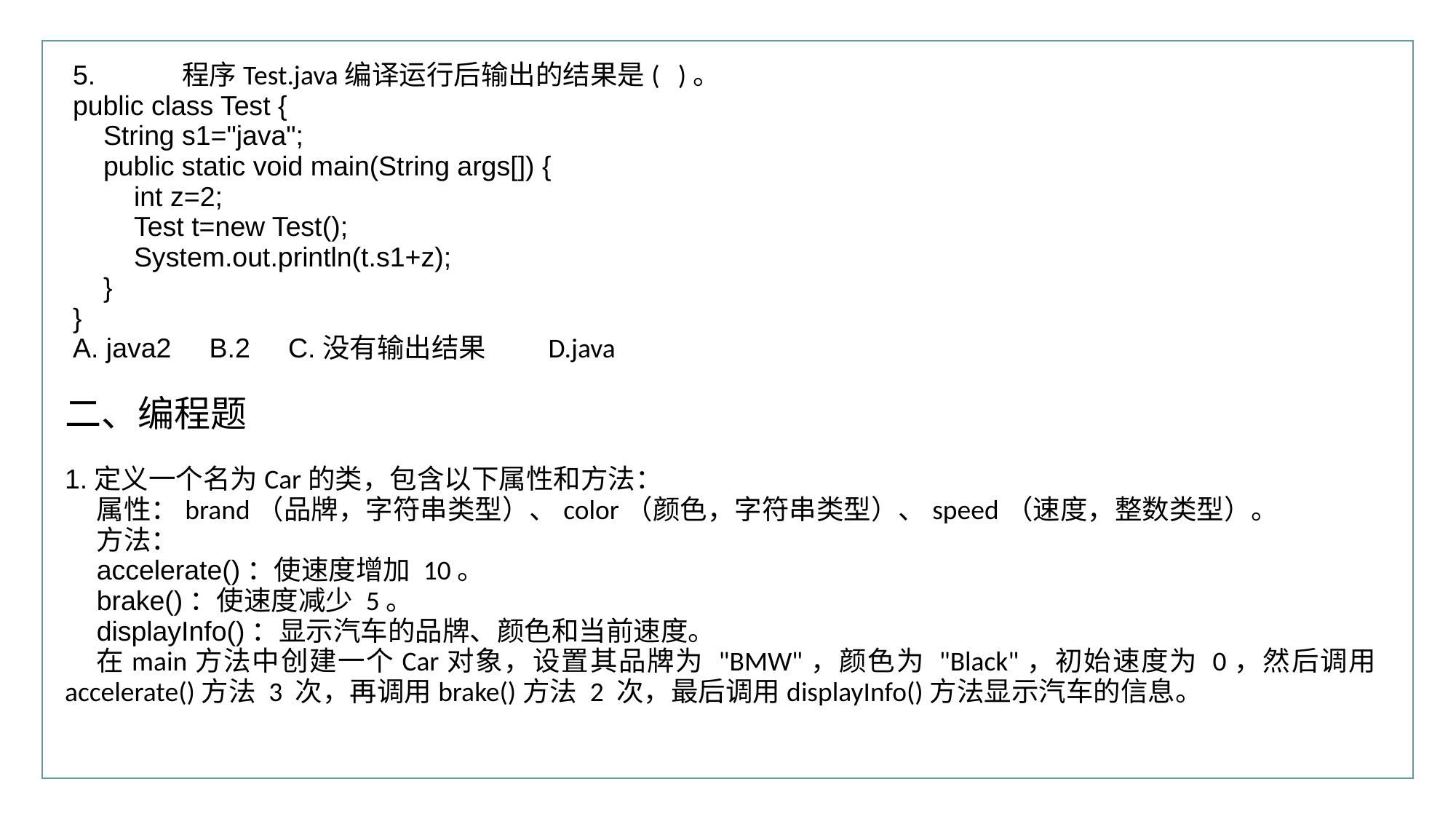

行业PPT模板http://www.XX.com/hangye/

5.	程序Test.java编译运行后输出的结果是(   )。
public class Test {
    String s1="java";
    public static void main(String args[]) {
        int z=2;
        Test t=new Test();
        System.out.println(t.s1+z);
    }
}
A. java2     B.2     C.没有输出结果         D.java
二、编程题

1.定义一个名为Car的类，包含以下属性和方法：
属性：brand（品牌，字符串类型）、color（颜色，字符串类型）、speed（速度，整数类型）。
方法：
accelerate()：使速度增加 10。
brake()：使速度减少 5。
displayInfo()：显示汽车的品牌、颜色和当前速度。
在main方法中创建一个Car对象，设置其品牌为 "BMW"，颜色为 "Black"，初始速度为 0，然后调用accelerate()方法 3 次，再调用brake()方法 2 次，最后调用displayInfo()方法显示汽车的信息。